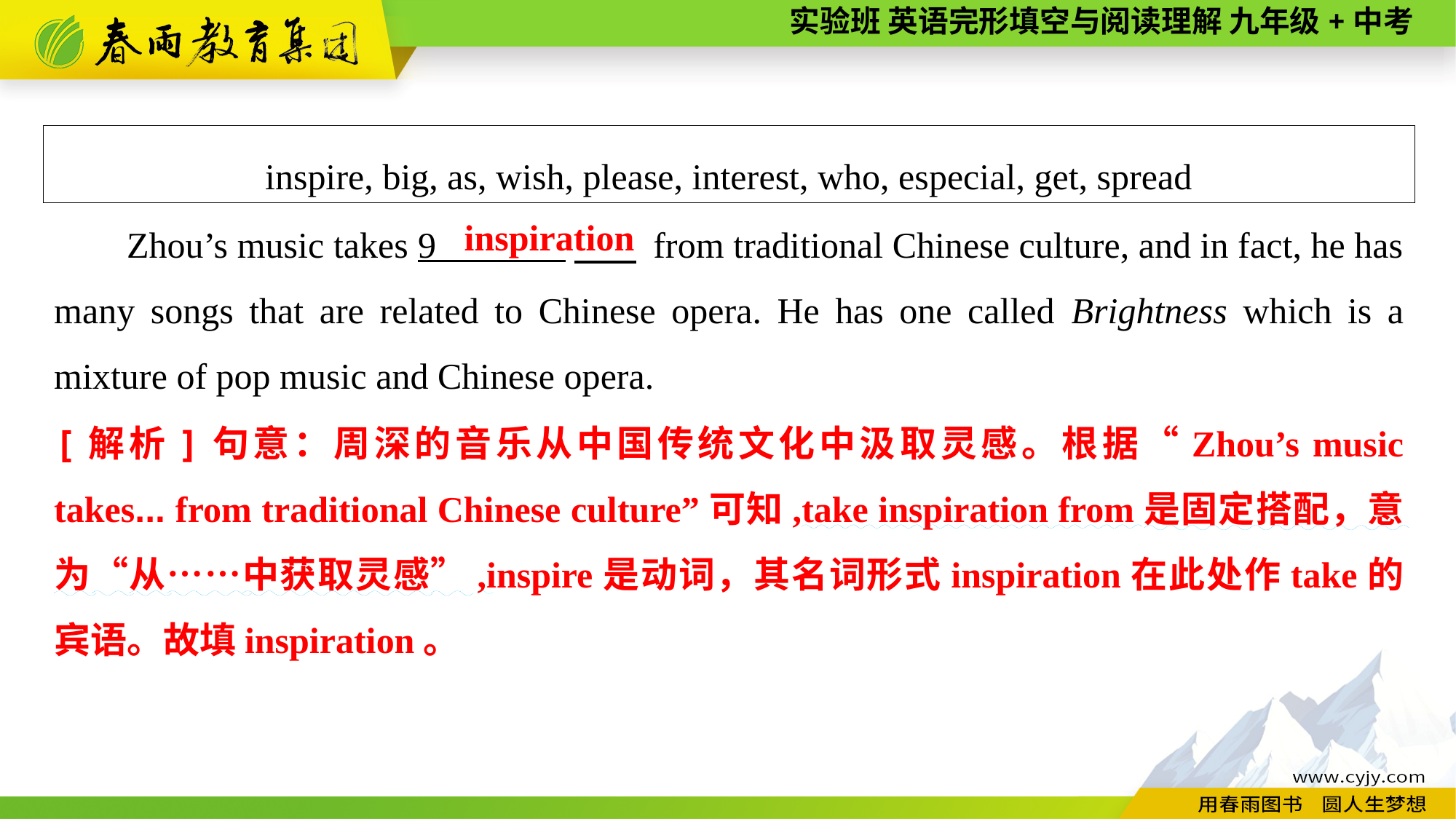

inspire, big, as, wish, please, interest, who, especial, get, spread
inspiration
Zhou’s music takes 9              　    from traditional Chinese culture, and in fact, he has many songs that are related to Chinese opera. He has one called Brightness which is a mixture of pop music and Chinese opera.
[解析]句意：周深的音乐从中国传统文化中汲取灵感。根据“Zhou’s music takes... from traditional Chinese culture”可知,take inspiration from是固定搭配，意为“从……中获取灵感”,inspire是动词，其名词形式inspiration在此处作take的宾语。故填inspiration。